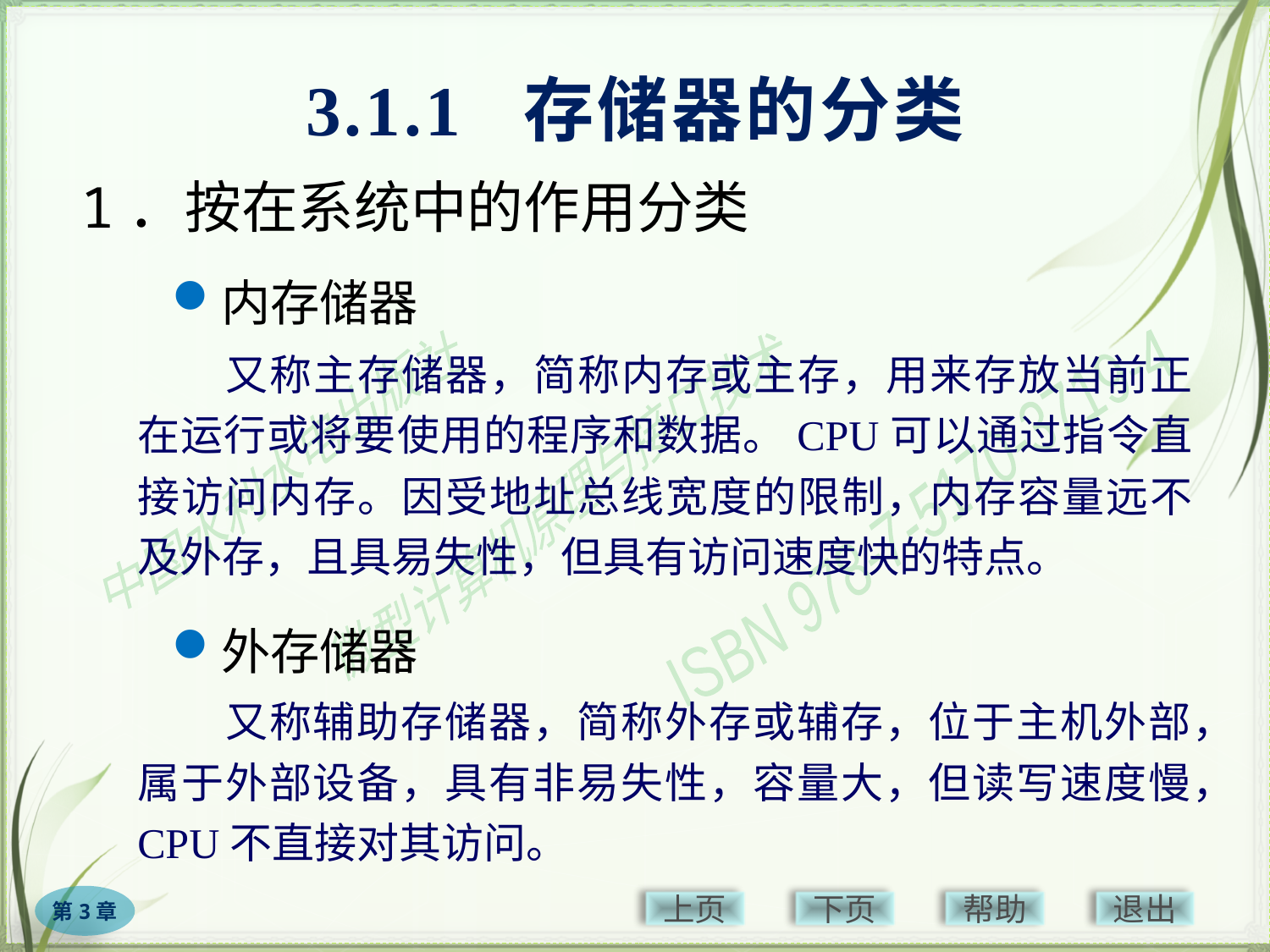

# 3.1.1  存储器的分类
1．按在系统中的作用分类
内存储器

　　又称主存储器，简称内存或主存，用来存放当前正在运行或将要使用的程序和数据。CPU可以通过指令直接访问内存。因受地址总线宽度的限制，内存容量远不及外存，且具易失性，但具有访问速度快的特点。
外存储器
　　又称辅助存储器，简称外存或辅存，位于主机外部，属于外部设备，具有非易失性，容量大，但读写速度慢，CPU不直接对其访问。